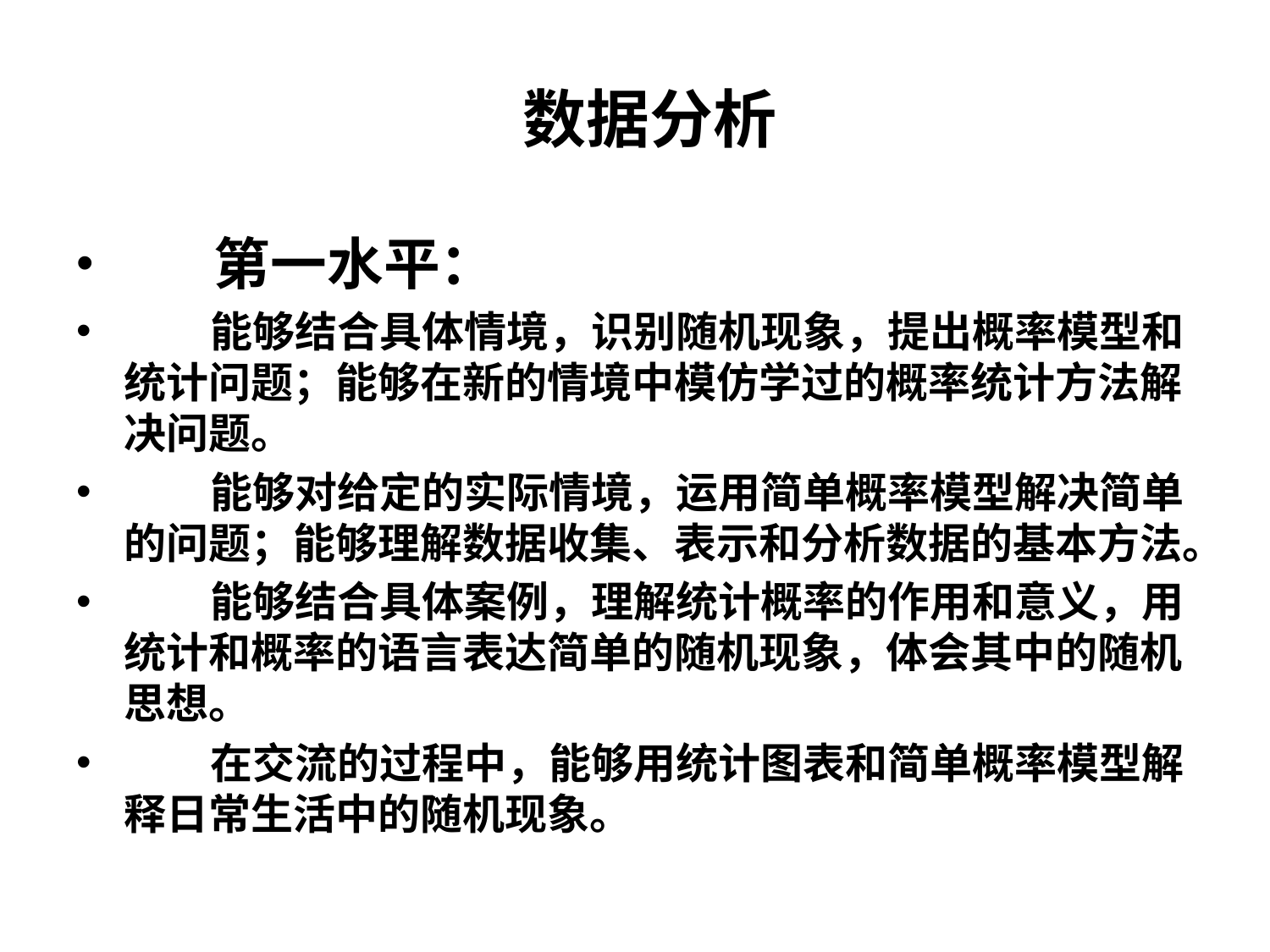

# 数据分析
       第一水平：
        能够结合具体情境，识别随机现象，提出概率模型和统计问题；能够在新的情境中模仿学过的概率统计方法解决问题。
        能够对给定的实际情境，运用简单概率模型解决简单的问题；能够理解数据收集、表示和分析数据的基本方法。
        能够结合具体案例，理解统计概率的作用和意义，用统计和概率的语言表达简单的随机现象，体会其中的随机思想。
        在交流的过程中，能够用统计图表和简单概率模型解释日常生活中的随机现象。